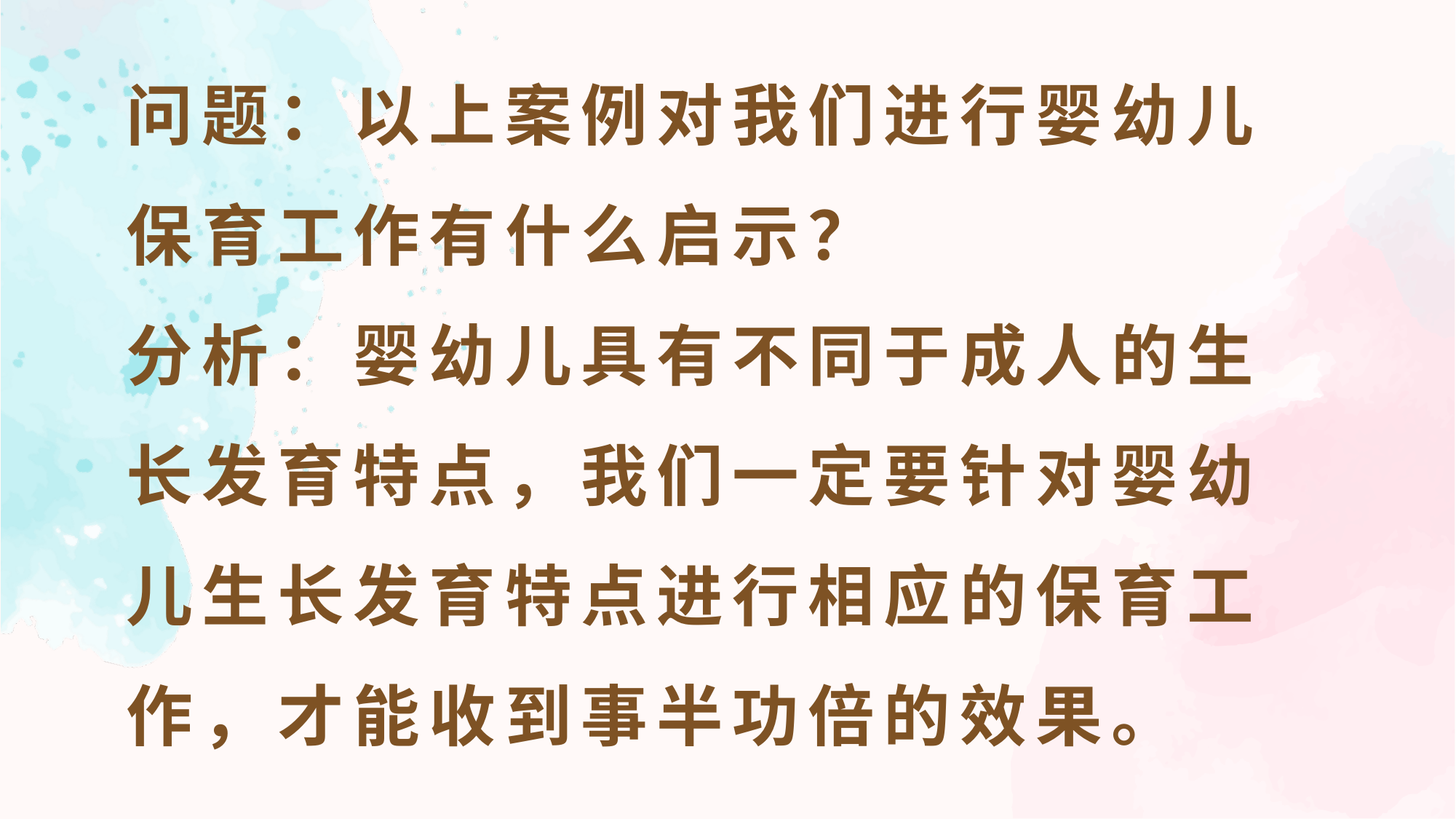

问题：以上案例对我们进行婴幼儿保育工作有什么启示？
分析：婴幼儿具有不同于成人的生长发育特点，我们一定要针对婴幼儿生长发育特点进行相应的保育工作，才能收到事半功倍的效果。